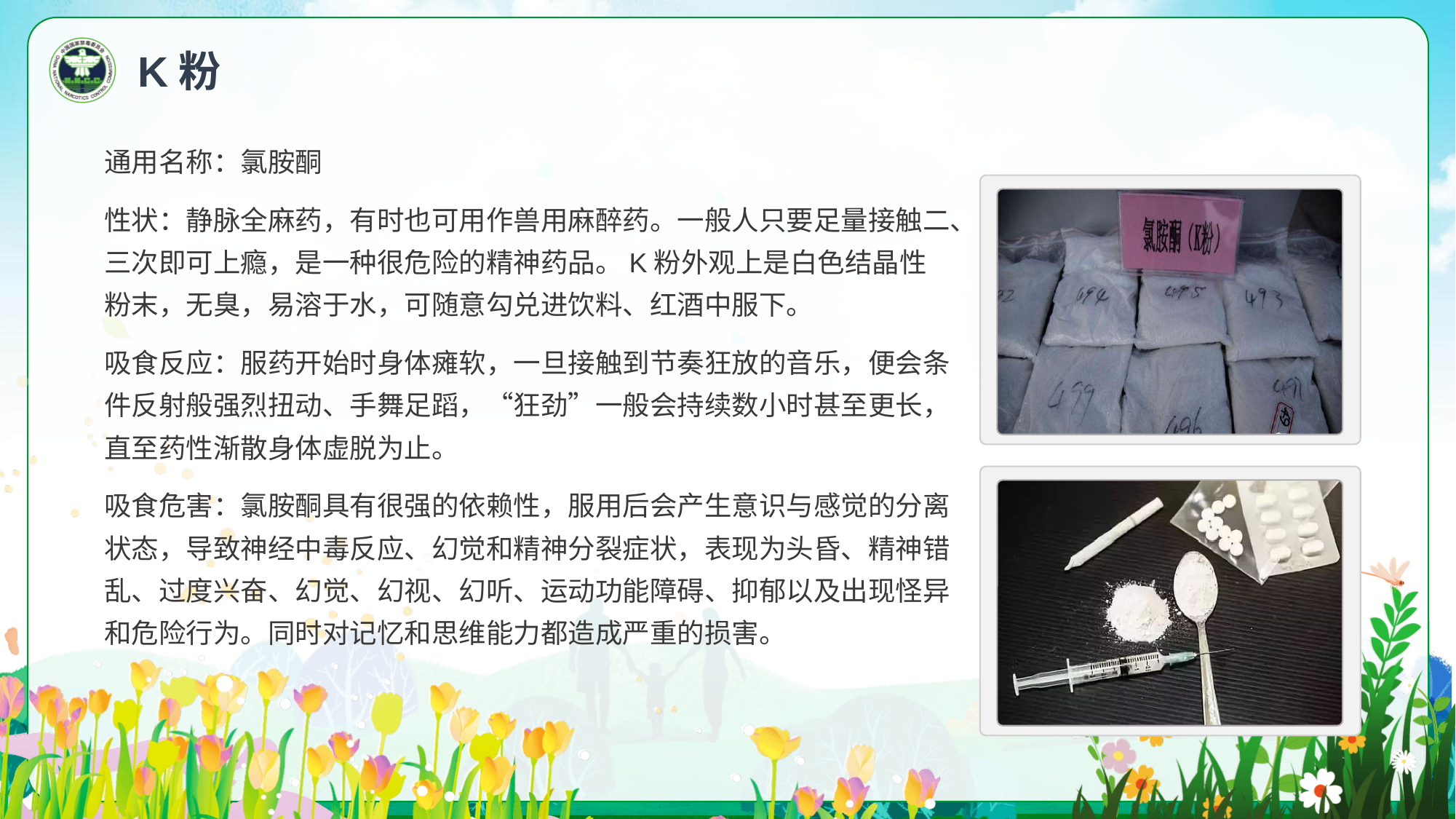

K粉
通用名称：氯胺酮
性状：静脉全麻药，有时也可用作兽用麻醉药。一般人只要足量接触二、三次即可上瘾，是一种很危险的精神药品。K粉外观上是白色结晶性粉末，无臭，易溶于水，可随意勾兑进饮料、红酒中服下。
吸食反应：服药开始时身体瘫软，一旦接触到节奏狂放的音乐，便会条件反射般强烈扭动、手舞足蹈，“狂劲”一般会持续数小时甚至更长，直至药性渐散身体虚脱为止。
吸食危害：氯胺酮具有很强的依赖性，服用后会产生意识与感觉的分离状态，导致神经中毒反应、幻觉和精神分裂症状，表现为头昏、精神错乱、过度兴奋、幻觉、幻视、幻听、运动功能障碍、抑郁以及出现怪异和危险行为。同时对记忆和思维能力都造成严重的损害。